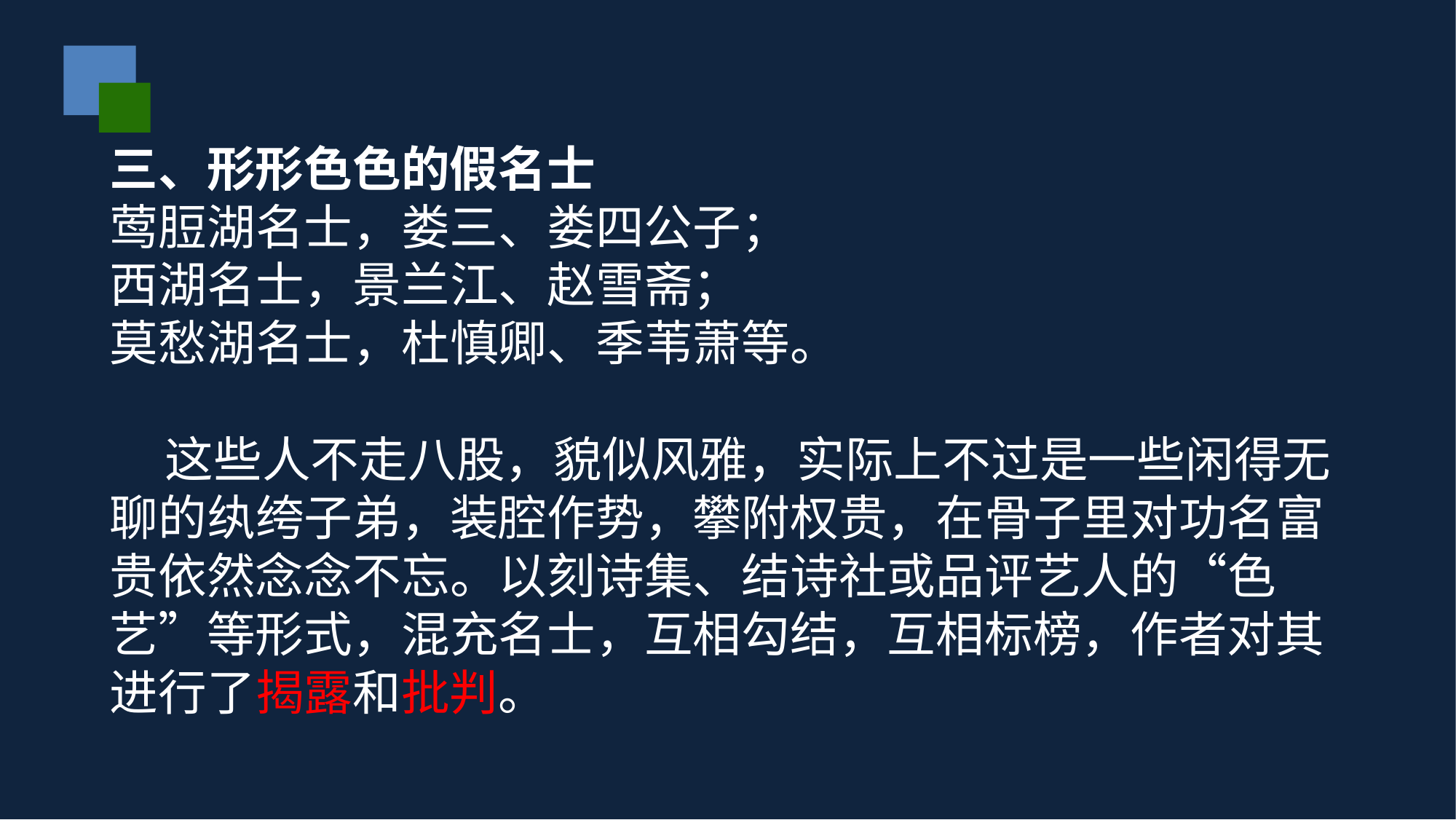

#

三、形形色色的假名士
莺脰湖名士，娄三、娄四公子；
西湖名士，景兰江、赵雪斋；
莫愁湖名士，杜慎卿、季苇萧等。

    这些人不走八股，貌似风雅，实际上不过是一些闲得无聊的纨绔子弟，装腔作势，攀附权贵，在骨子里对功名富贵依然念念不忘。以刻诗集、结诗社或品评艺人的“色艺”等形式，混充名士，互相勾结，互相标榜，作者对其进行了揭露和批判。